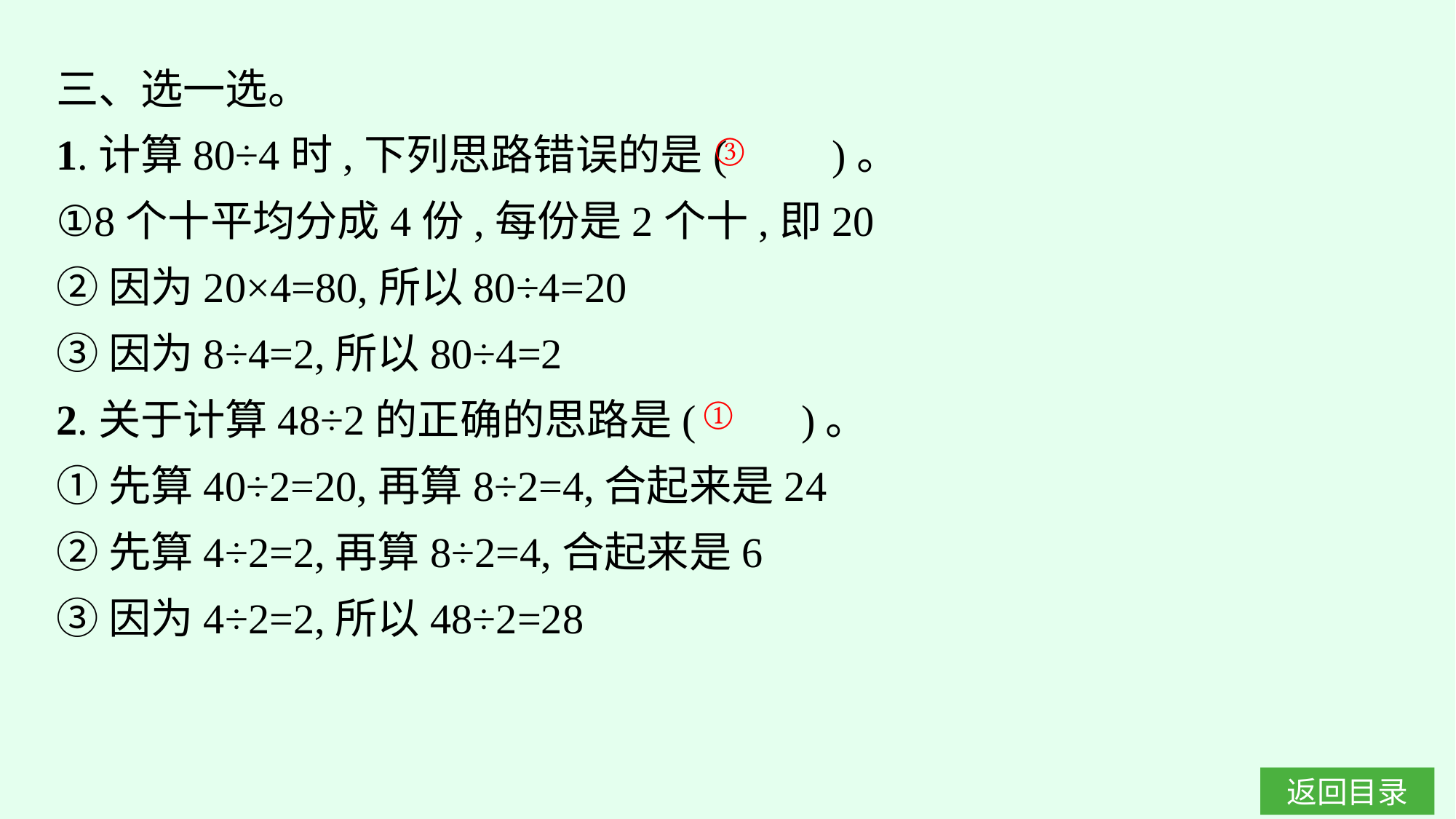

三、选一选。
1.计算80÷4时,下列思路错误的是(　　)。
①8个十平均分成4份,每份是2个十,即20
②因为20×4=80,所以80÷4=20
③因为8÷4=2,所以80÷4=2
2.关于计算48÷2的正确的思路是(　　)。
①先算40÷2=20,再算8÷2=4,合起来是24
②先算4÷2=2,再算8÷2=4,合起来是6
③因为4÷2=2,所以48÷2=28
③
①